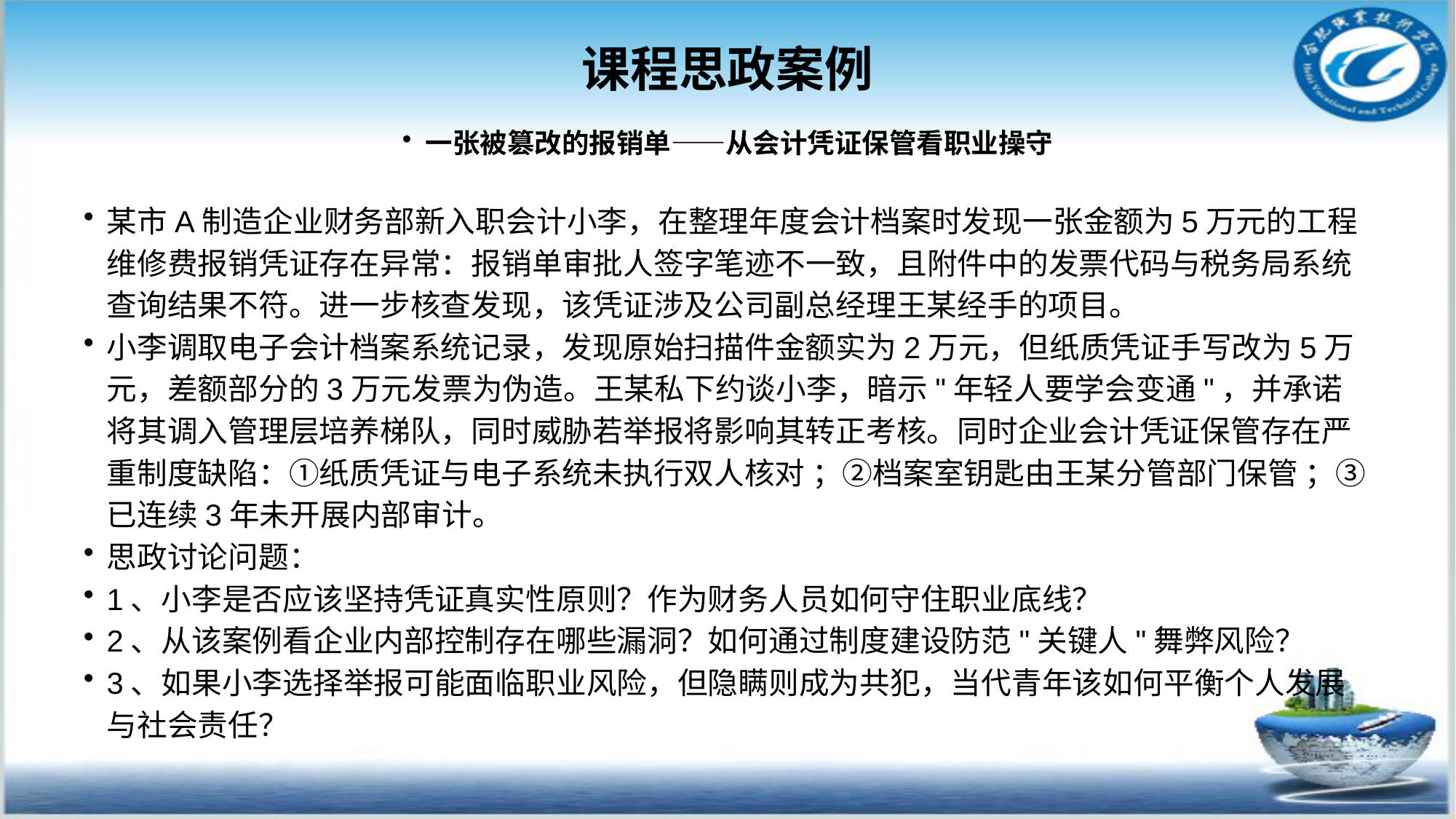

# 课程思政案例
一张被篡改的报销单——从会计凭证保管看职业操守

某市A制造企业财务部新入职会计小李，在整理年度会计档案时发现一张金额为5万元的工程维修费报销凭证存在异常：报销单审批人签字笔迹不一致，且附件中的发票代码与税务局系统查询结果不符。进一步核查发现，该凭证涉及公司副总经理王某经手的项目。
小李调取电子会计档案系统记录，发现原始扫描件金额实为2万元，但纸质凭证手写改为5万元，差额部分的3万元发票为伪造。王某私下约谈小李，暗示"年轻人要学会变通"，并承诺将其调入管理层培养梯队，同时威胁若举报将影响其转正考核。同时企业会计凭证保管存在严重制度缺陷：①纸质凭证与电子系统未执行双人核对 ；②档案室钥匙由王某分管部门保管 ；③已连续3年未开展内部审计。
思政讨论问题：
1、小李是否应该坚持凭证真实性原则？作为财务人员如何守住职业底线？
2、从该案例看企业内部控制存在哪些漏洞？如何通过制度建设防范"关键人"舞弊风险？
3、如果小李选择举报可能面临职业风险，但隐瞒则成为共犯，当代青年该如何平衡个人发展与社会责任？